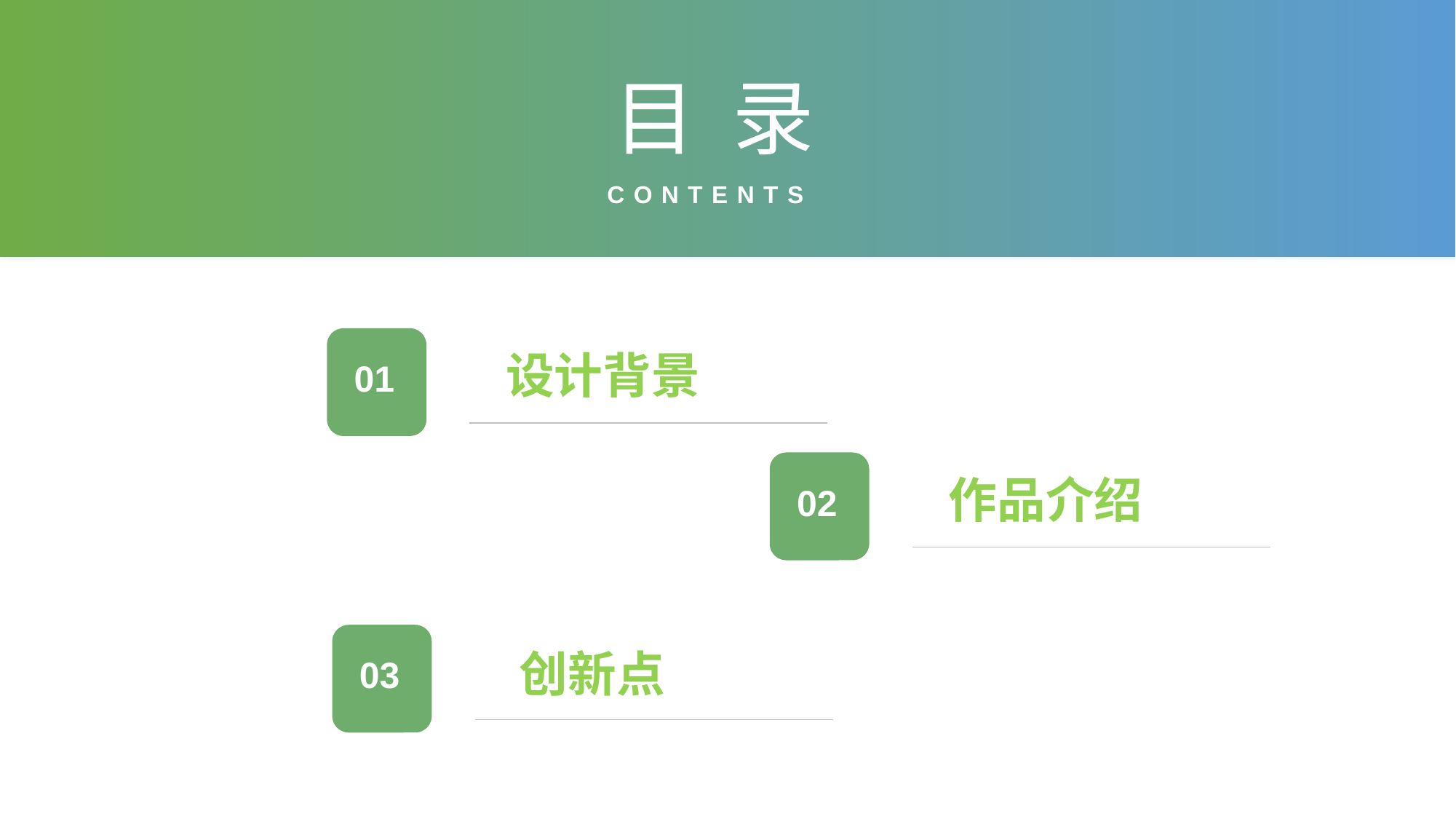

目 录
CONTENTS

01
  设计背景

02
  作品介绍

03
  创新点